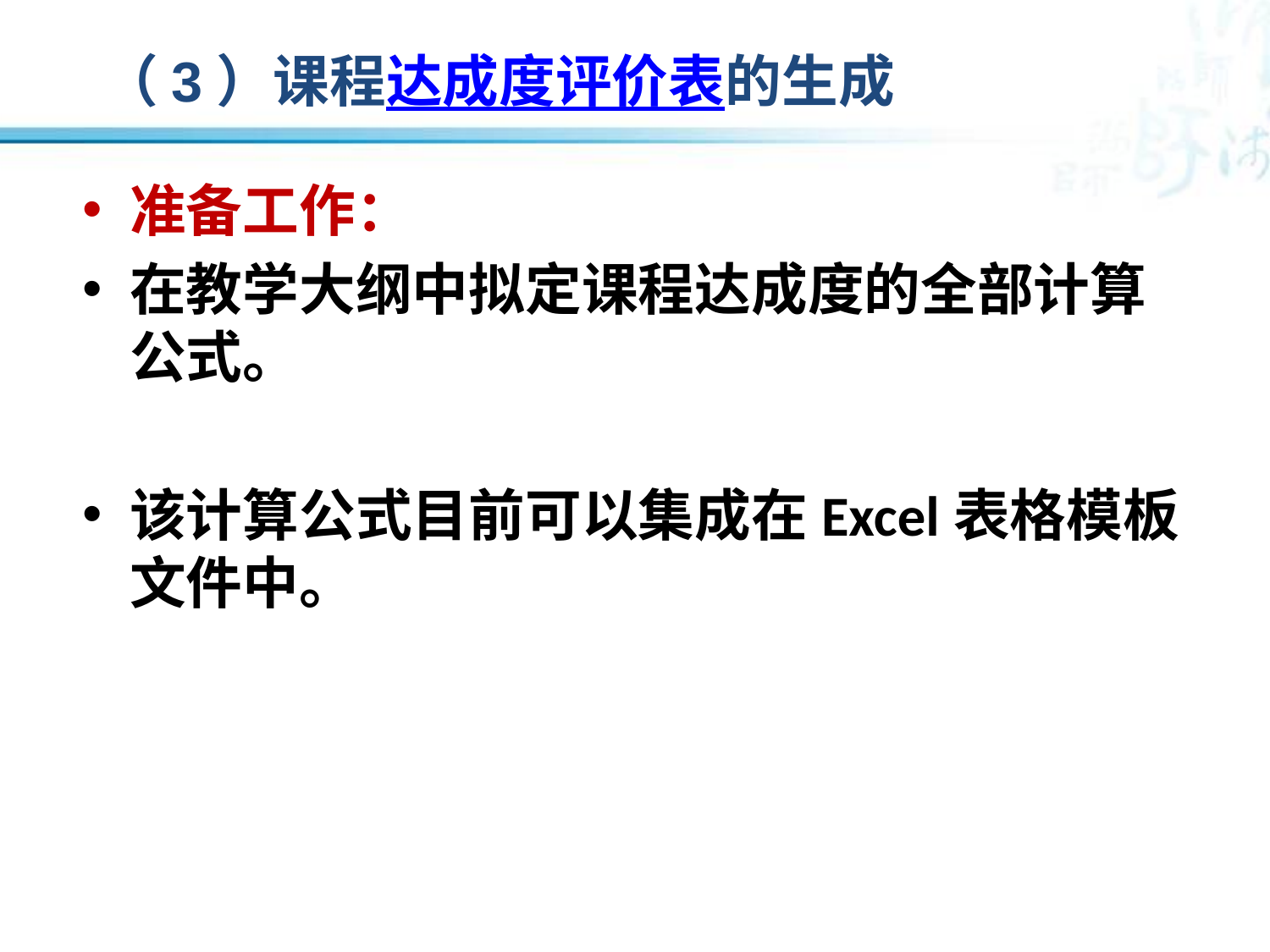

（3）课程达成度评价表的生成
准备工作：
在教学大纲中拟定课程达成度的全部计算公式。

该计算公式目前可以集成在Excel表格模板文件中。